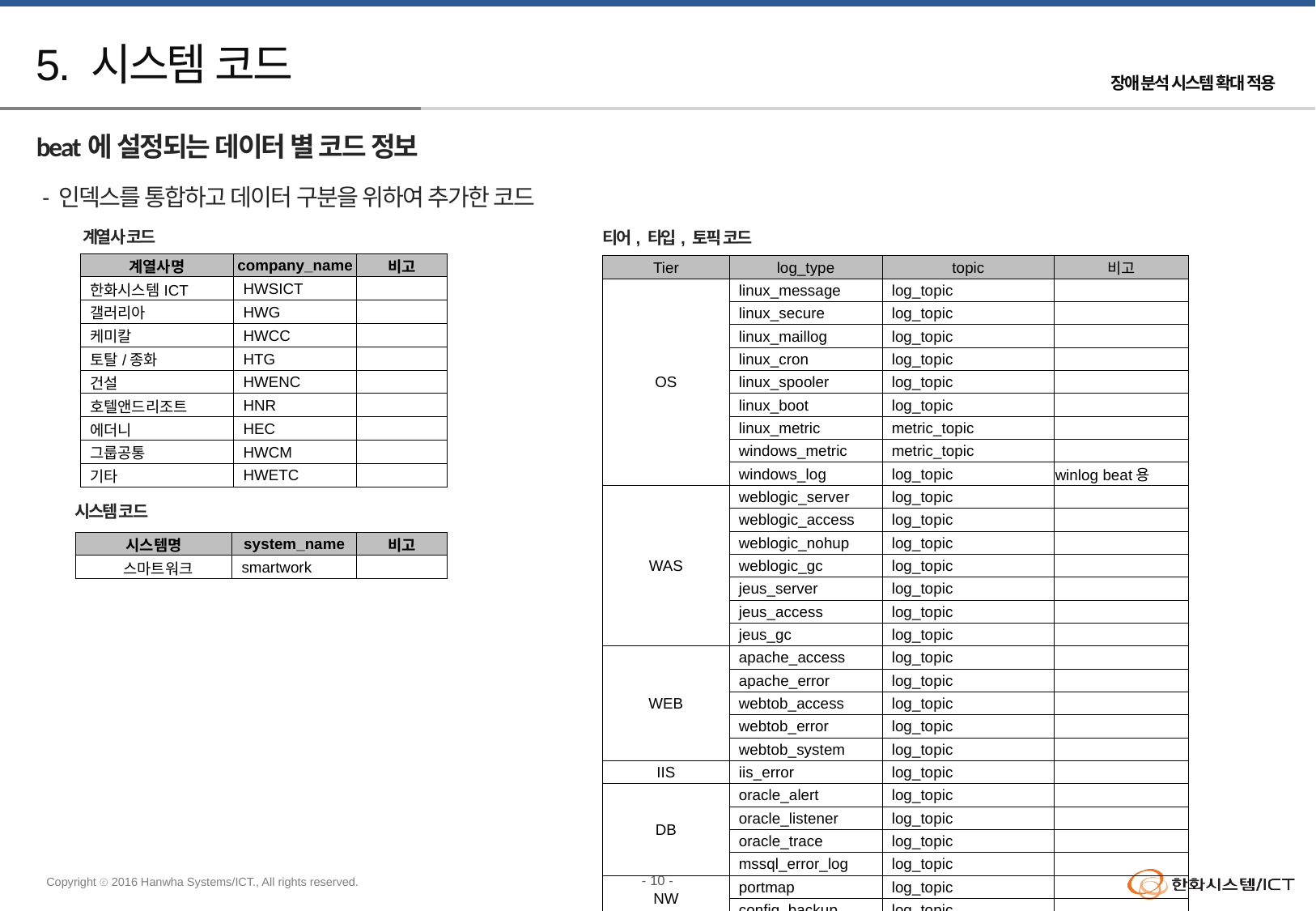

# 5. 시스템 코드
beat에 설정되는 데이터 별 코드 정보
 - 인덱스를 통합하고 데이터 구분을 위하여 추가한 코드
계열사 코드
티어, 타입, 토픽 코드
| 계열사명 | company\_name | 비고 |
| --- | --- | --- |
| 한화시스템ICT | HWSICT |  |
| 갤러리아 | HWG |  |
| 케미칼 | HWCC |  |
| 토탈/종화 | HTG |  |
| 건설 | HWENC |  |
| 호텔앤드리조트 | HNR |  |
| 에더니 | HEC |  |
| 그룹공통 | HWCM |  |
| 기타 | HWETC |  |
| Tier | log\_type | topic | 비고 |
| --- | --- | --- | --- |
| OS | linux\_message | log\_topic |  |
|  | linux\_secure | log\_topic |  |
|  | linux\_maillog | log\_topic |  |
|  | linux\_cron | log\_topic |  |
|  | linux\_spooler | log\_topic |  |
|  | linux\_boot | log\_topic |  |
|  | linux\_metric | metric\_topic |  |
|  | windows\_metric | metric\_topic |  |
|  | windows\_log | log\_topic | winlog beat용 |
| WAS | weblogic\_server | log\_topic |  |
|  | weblogic\_access | log\_topic |  |
|  | weblogic\_nohup | log\_topic |  |
|  | weblogic\_gc | log\_topic |  |
|  | jeus\_server | log\_topic |  |
|  | jeus\_access | log\_topic |  |
|  | jeus\_gc | log\_topic |  |
| WEB | apache\_access | log\_topic |  |
|  | apache\_error | log\_topic |  |
|  | webtob\_access | log\_topic |  |
|  | webtob\_error | log\_topic |  |
|  | webtob\_system | log\_topic |  |
| IIS | iis\_error | log\_topic |  |
| DB | oracle\_alert | log\_topic |  |
|  | oracle\_listener | log\_topic |  |
|  | oracle\_trace | log\_topic |  |
|  | mssql\_error\_log | log\_topic |  |
| NW | portmap | log\_topic |  |
|  | config\_backup | log\_topic |  |
시스템 코드
| 시스템명 | system\_name | 비고 |
| --- | --- | --- |
| 스마트워크 | smartwork |  |